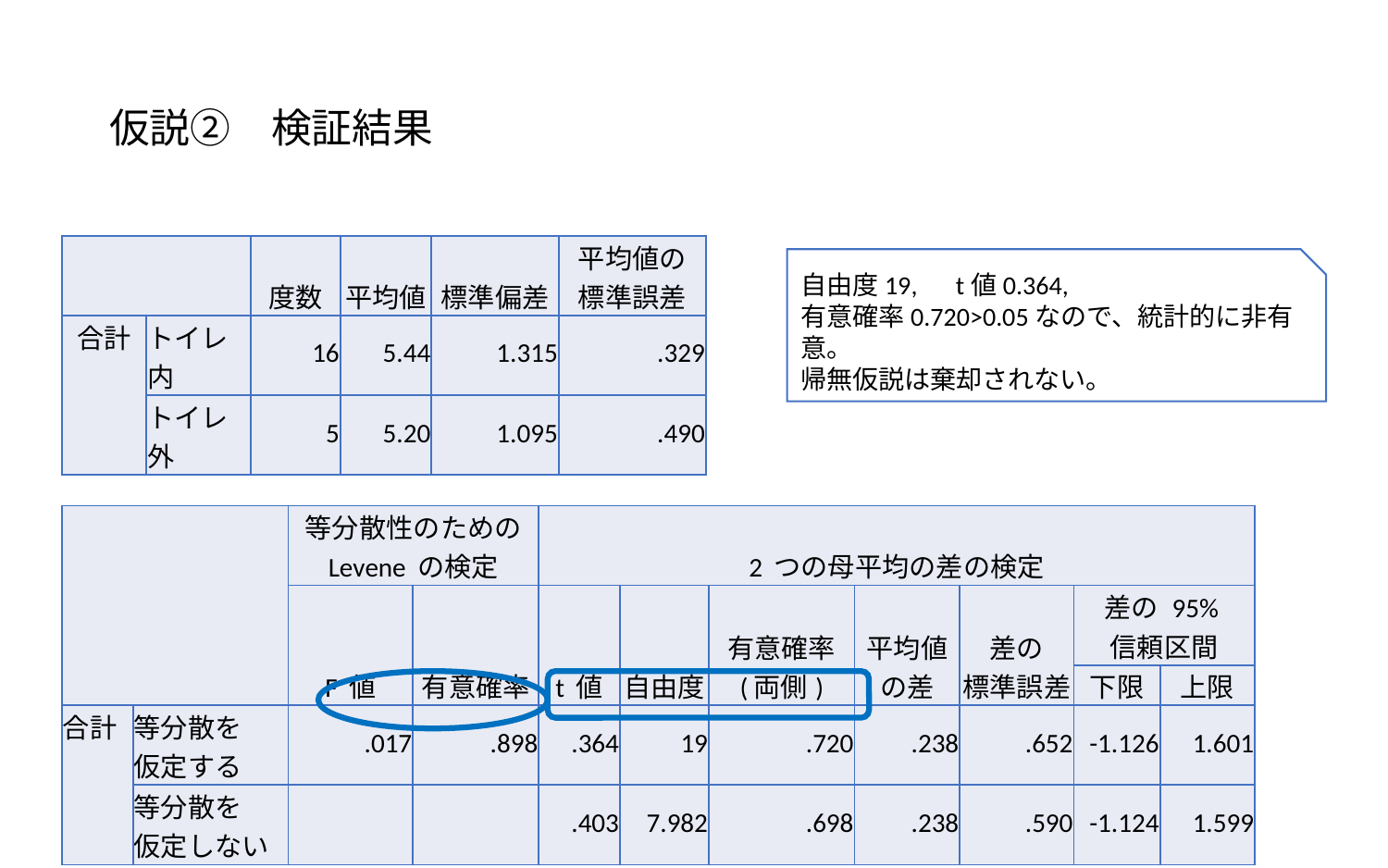

# 仮説②　検証結果
|  |  | 度数 | 平均値 | 標準偏差 | 平均値の 標準誤差 |
| --- | --- | --- | --- | --- | --- |
| 合計 | トイレ内 | 16 | 5.44 | 1.315 | .329 |
|  | トイレ外 | 5 | 5.20 | 1.095 | .490 |
自由度19,　t値0.364,
有意確率0.720>0.05なので、統計的に非有意。
帰無仮説は棄却されない。
|  |  | 等分散性のための Levene の検定 |  | 2 つの母平均の差の検定 |  |  |  |  |  |  |
| --- | --- | --- | --- | --- | --- | --- | --- | --- | --- | --- |
|  |  | F 値 | 有意確率 | t 値 | 自由度 | 有意確率 (両側) | 平均値の差 | 差の 標準誤差 | 差の 95% 信頼区間 |  |
|  |  |  |  |  |  |  |  |  | 下限 | 上限 |
| 合計 | 等分散を 仮定する | .017 | .898 | .364 | 19 | .720 | .238 | .652 | -1.126 | 1.601 |
|  | 等分散を 仮定しない |  |  | .403 | 7.982 | .698 | .238 | .590 | -1.124 | 1.599 |